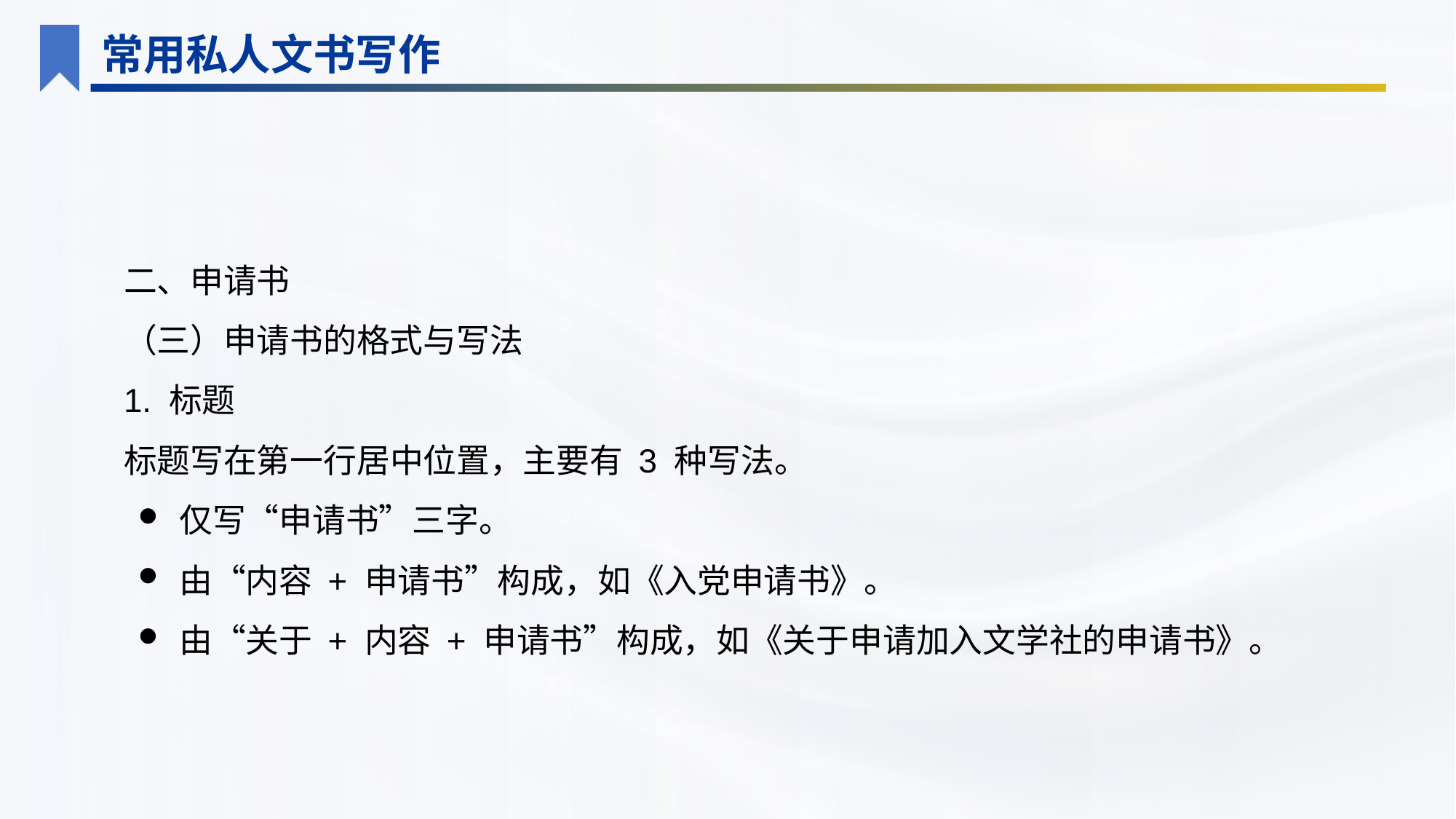

常用私人文书写作
二、申请书
（三）申请书的格式与写法
1. 标题
标题写在第一行居中位置，主要有 3 种写法。
仅写“申请书”三字。
由“内容 + 申请书”构成，如《入党申请书》。
由“关于 + 内容 + 申请书”构成，如《关于申请加入文学社的申请书》。